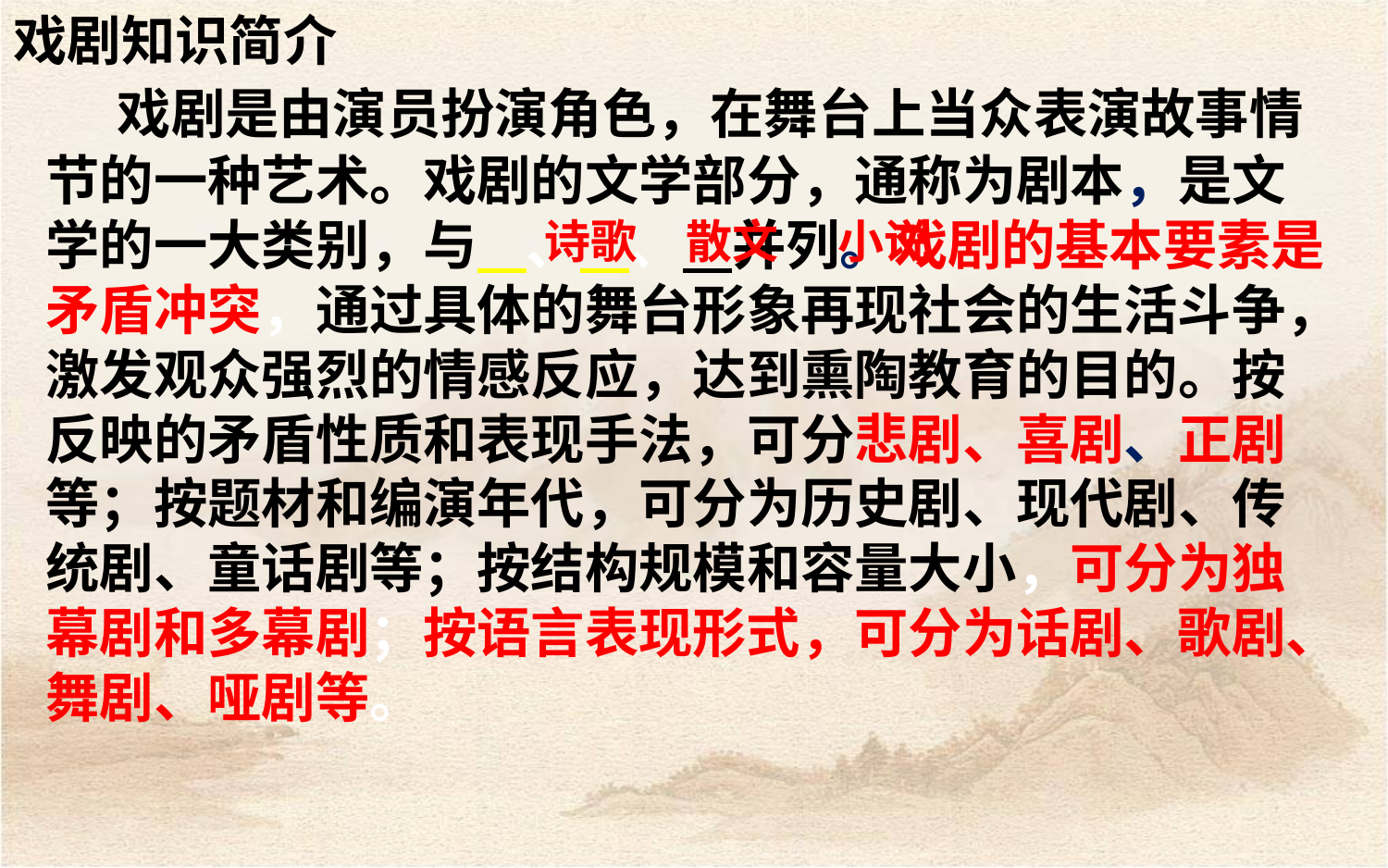

戏剧知识简介
    戏剧是由演员扮演角色，在舞台上当众表演故事情节的一种艺术。戏剧的文学部分，通称为剧本，是文学的一大类别，与    、    、    并列。戏剧的基本要素是矛盾冲突，通过具体的舞台形象再现社会的生活斗争，激发观众强烈的情感反应，达到熏陶教育的目的。按反映的矛盾性质和表现手法，可分悲剧、喜剧、正剧等；按题材和编演年代，可分为历史剧、现代剧、传统剧、童话剧等；按结构规模和容量大小，可分为独幕剧和多幕剧；按语言表现形式，可分为话剧、歌剧、舞剧、哑剧等。
诗歌
散文
小说